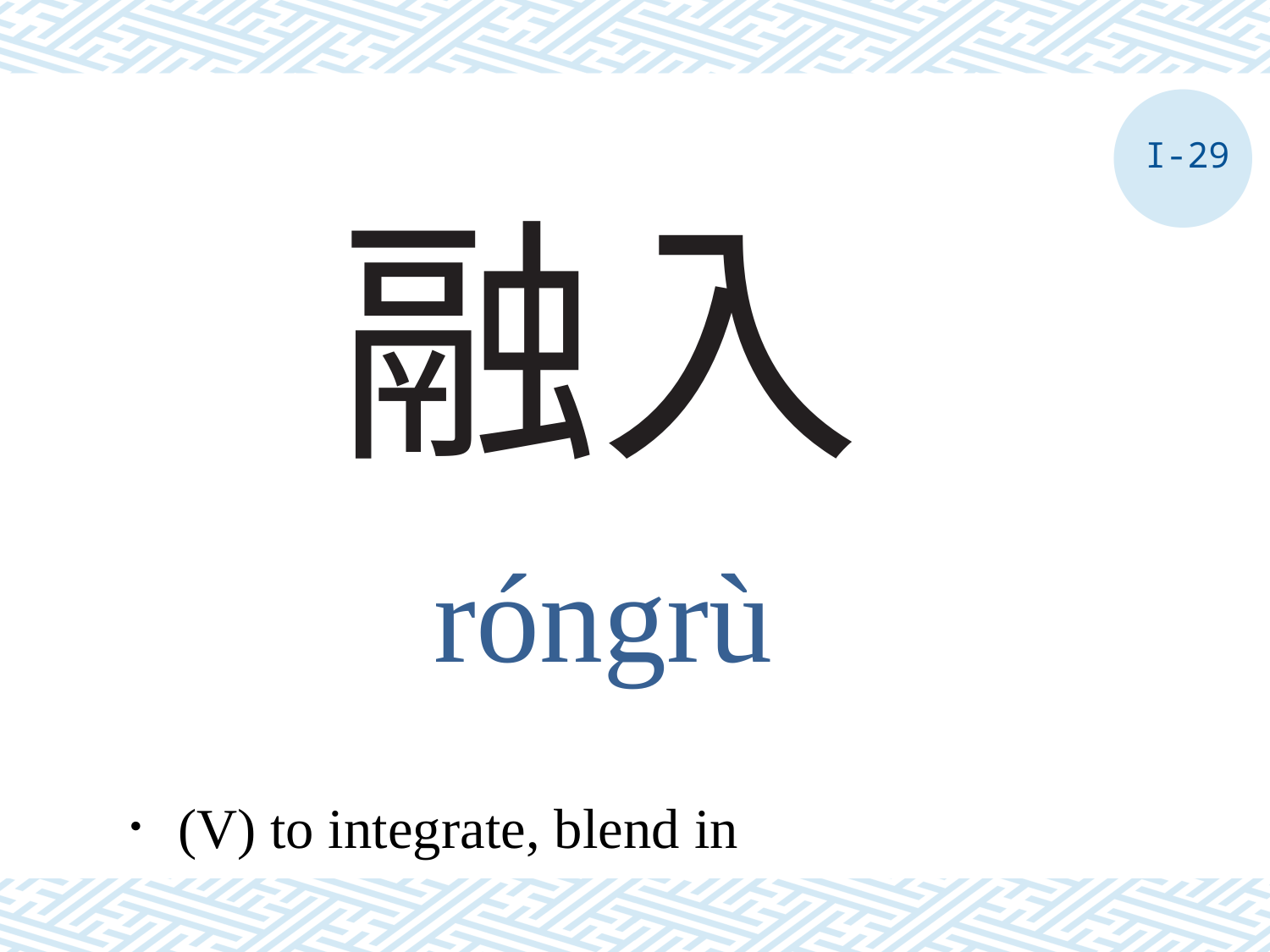

I-29

# 融入
róngrù
．(V) to integrate, blend in